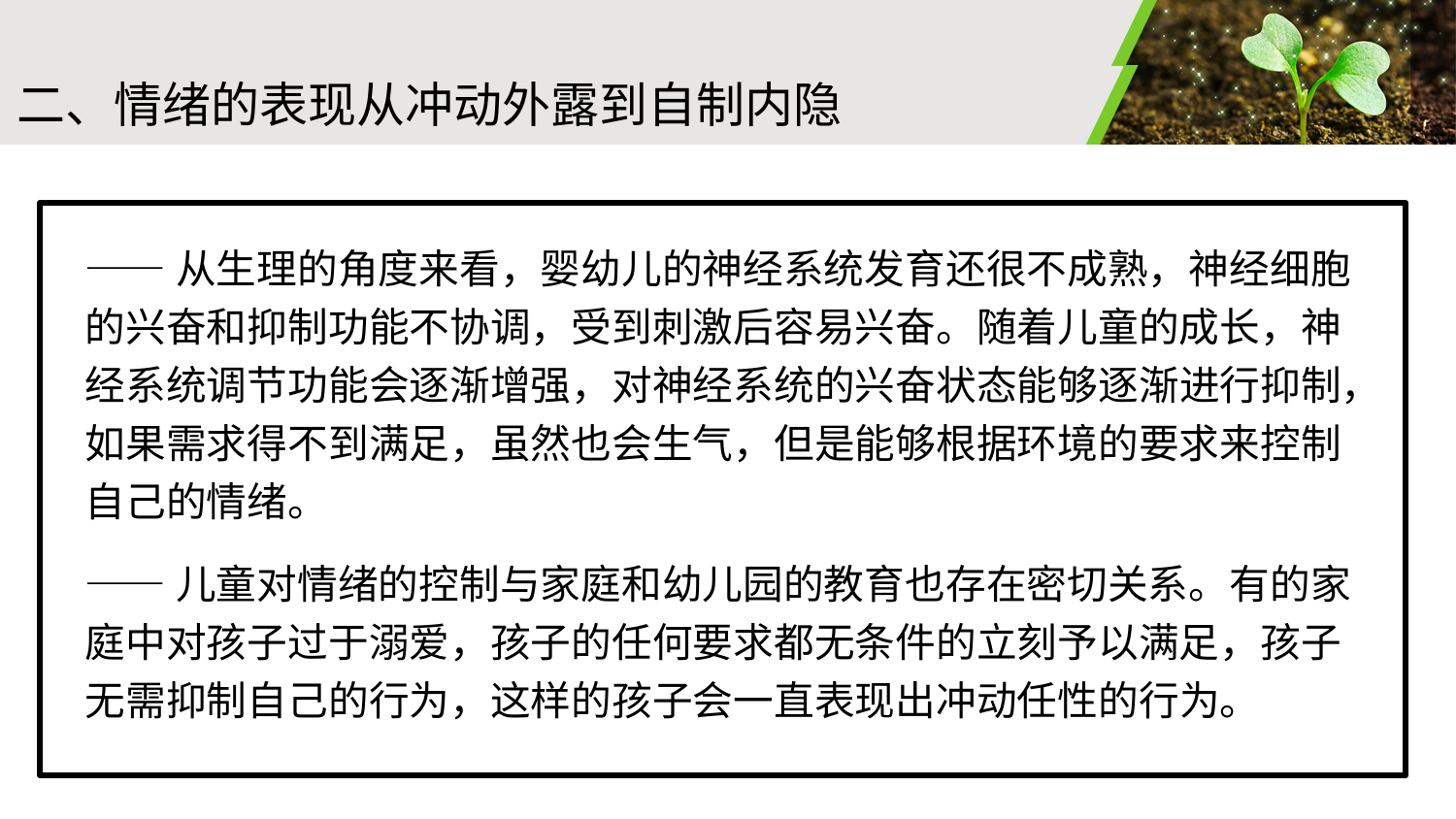

#
二、情绪的表现从冲动外露到自制内隐

——从生理的角度来看，婴幼儿的神经系统发育还很不成熟，神经细胞的兴奋和抑制功能不协调，受到刺激后容易兴奋。随着儿童的成长，神经系统调节功能会逐渐增强，对神经系统的兴奋状态能够逐渐进行抑制，如果需求得不到满足，虽然也会生气，但是能够根据环境的要求来控制自己的情绪。
——儿童对情绪的控制与家庭和幼儿园的教育也存在密切关系。有的家庭中对孩子过于溺爱，孩子的任何要求都无条件的立刻予以满足，孩子无需抑制自己的行为，这样的孩子会一直表现出冲动任性的行为。